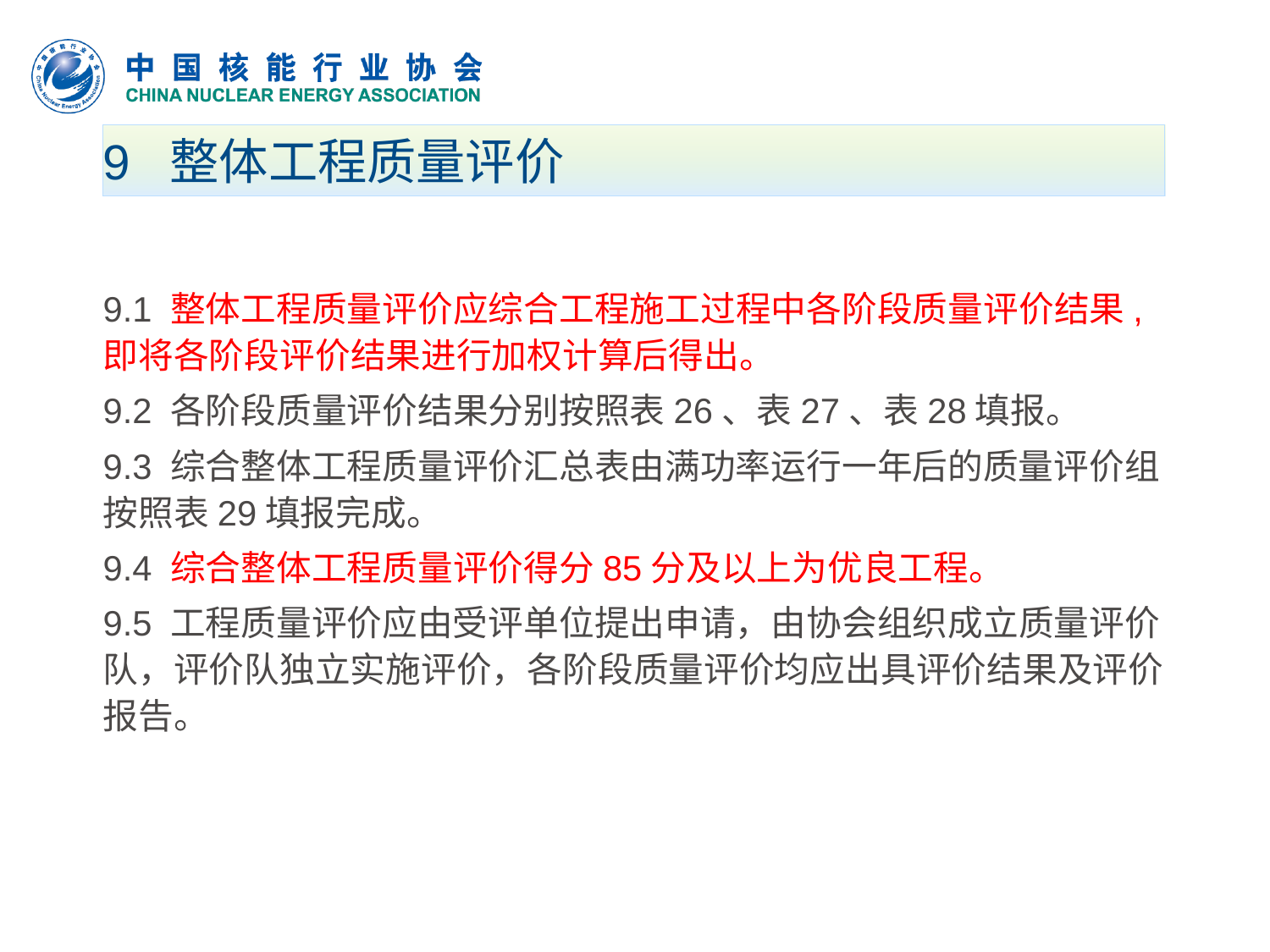

# 9  整体工程质量评价
9.1 整体工程质量评价应综合工程施工过程中各阶段质量评价结果,即将各阶段评价结果进行加权计算后得出。
9.2 各阶段质量评价结果分别按照表26、表27、表28填报。
9.3 综合整体工程质量评价汇总表由满功率运行一年后的质量评价组按照表29填报完成。
9.4 综合整体工程质量评价得分85分及以上为优良工程。
9.5 工程质量评价应由受评单位提出申请，由协会组织成立质量评价队，评价队独立实施评价，各阶段质量评价均应出具评价结果及评价报告。